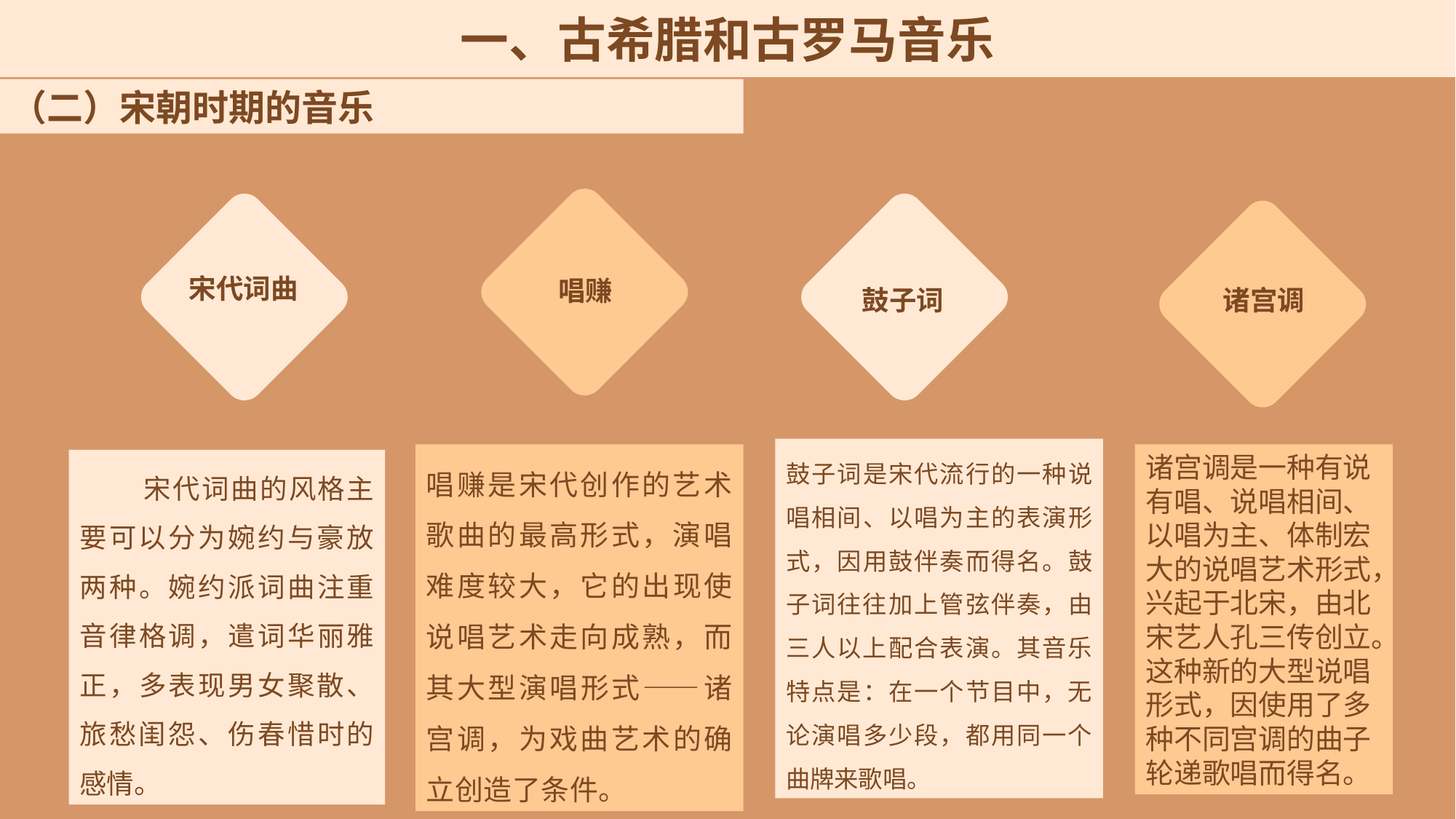

一、古希腊和古罗马音乐
（二）宋朝时期的音乐

唱赚是宋代创作的艺术歌曲的最高形式，演唱难度较大，它的出现使说唱艺术走向成熟，而其大型演唱形式——诸宫调，为戏曲艺术的确立创造了条件。

宋代词曲

鼓子词是宋代流行的一种说唱相间、以唱为主的表演形式，因用鼓伴奏而得名。鼓子词往往加上管弦伴奏，由三人以上配合表演。其音乐特点是：在一个节目中，无论演唱多少段，都用同一个曲牌来歌唱。

 唱赚
 鼓子词
诸宫调
诸宫调是一种有说有唱、说唱相间、以唱为主、体制宏大的说唱艺术形式，兴起于北宋，由北宋艺人孔三传创立。这种新的大型说唱形式，因使用了多种不同宫调的曲子轮递歌唱而得名。
       宋代词曲的风格主要可以分为婉约与豪放两种。婉约派词曲注重音律格调，遣词华丽雅正，多表现男女聚散、旅愁闺怨、伤春惜时的感情。